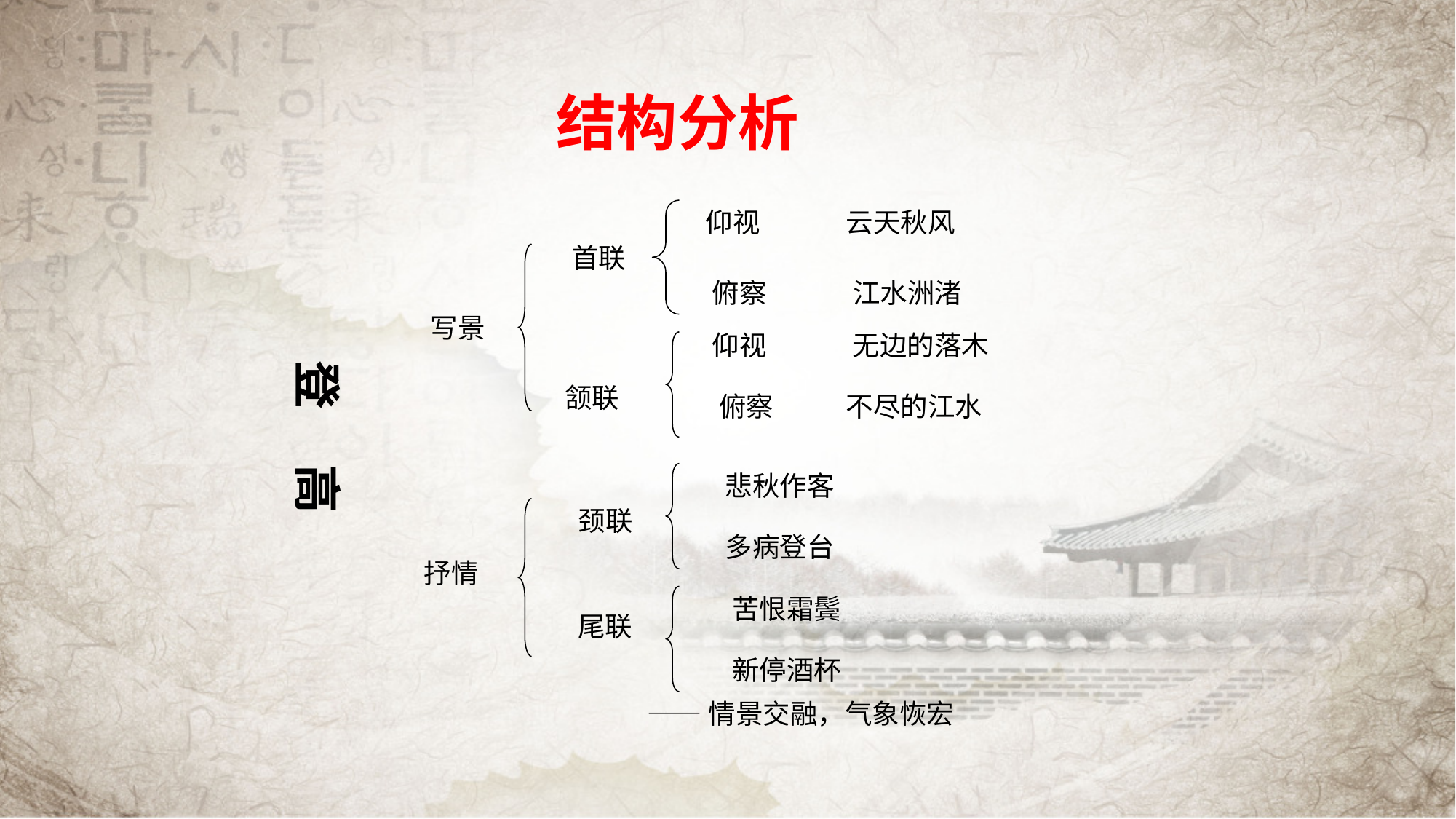

# 结构分析

仰视
云天秋风
首联

俯察
江水洲渚
写景
仰视
无边的落木

颔联
俯察
不尽的江水
悲秋作客

颈联

多病登台

苦恨霜鬓
尾联
新停酒杯
抒情
登     高
——情景交融，气象恢宏